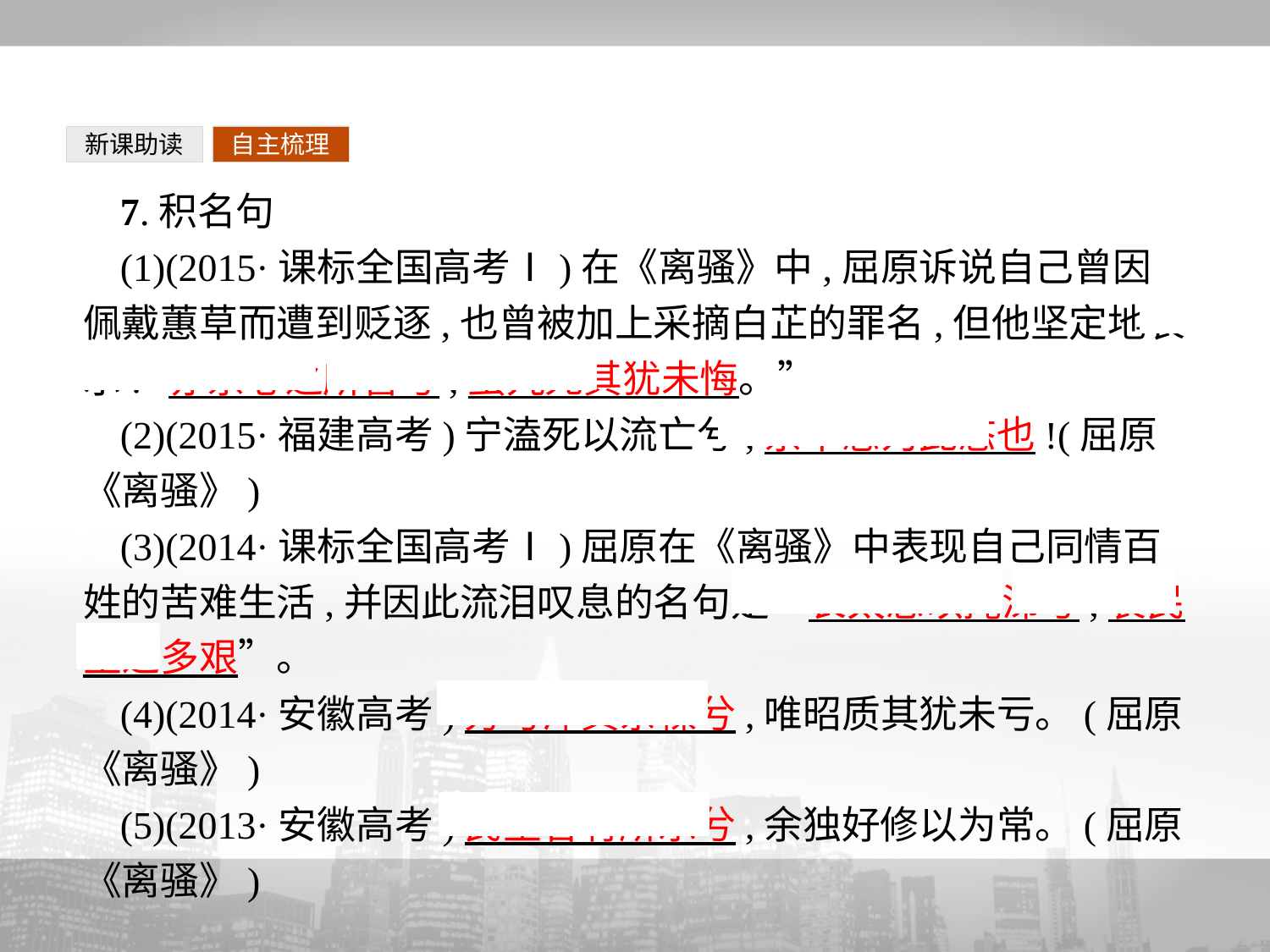

新课助读
自主梳理
7.积名句
(1)(2015·课标全国高考Ⅰ)在《离骚》中,屈原诉说自己曾因佩戴蕙草而遭到贬逐,也曾被加上采摘白芷的罪名,但他坚定地表示:“亦余心之所善兮,虽九死其犹未悔。”
(2)(2015·福建高考)宁溘死以流亡兮,余不忍为此态也!(屈原《离骚》)
(3)(2014·课标全国高考Ⅰ)屈原在《离骚》中表现自己同情百姓的苦难生活,并因此流泪叹息的名句是“长太息以掩涕兮,哀民生之多艰”。
(4)(2014·安徽高考)芳与泽其杂糅兮,唯昭质其犹未亏。(屈原《离骚》)
(5)(2013·安徽高考)民生各有所乐兮,余独好修以为常。(屈原《离骚》)